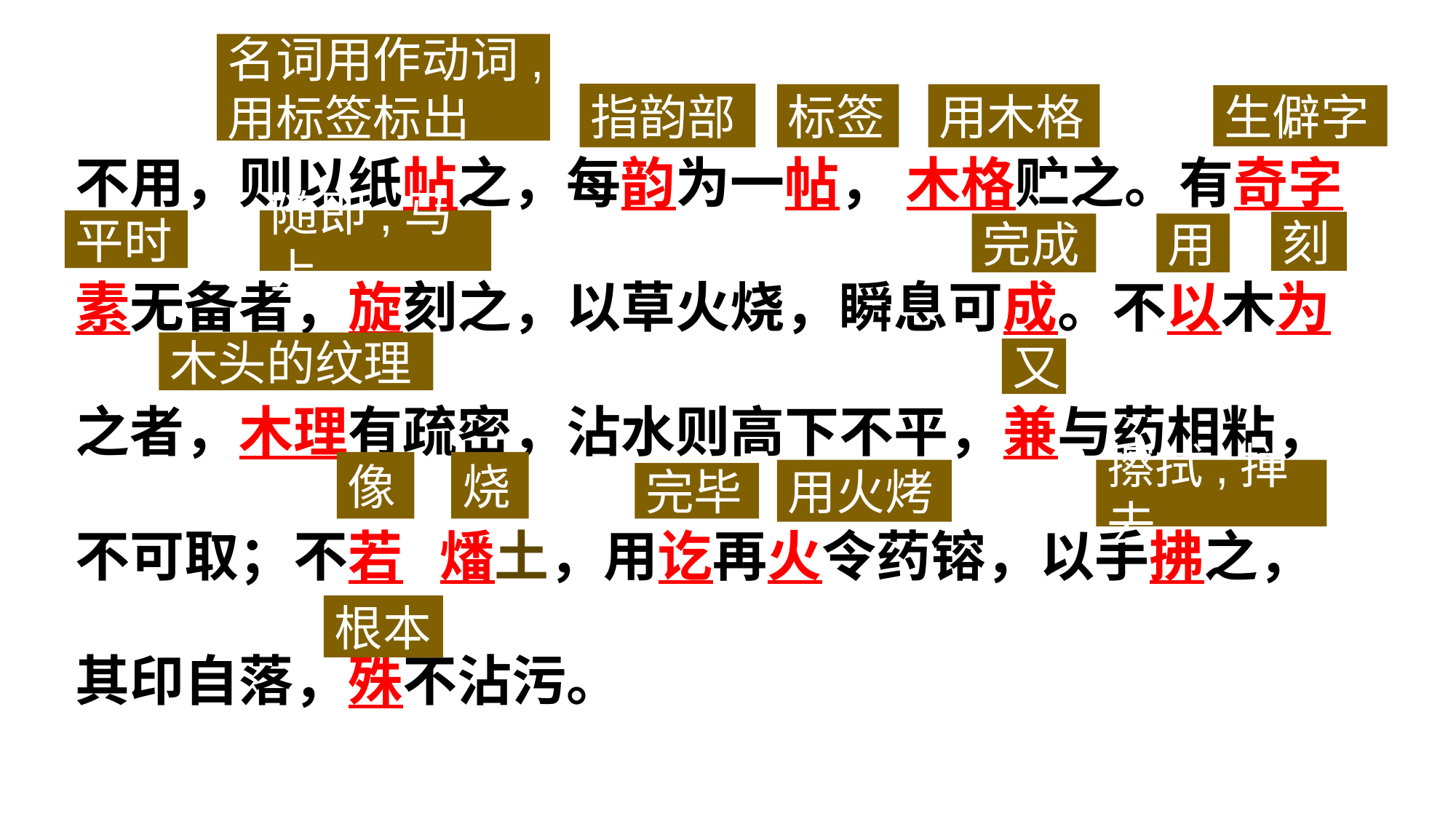

名词用作动词,用标签标出
不用，则以纸帖之，每韵为一帖， 木格贮之。有奇字素无备者，旋刻之，以草火烧，瞬息可成。不以木为之者，木理有疏密，沾水则高下不平，兼与药相粘，不可取；不若   燔土，用讫再火令药镕，以手拂之，其印自落，殊不沾污。
指韵部
标签
用木格
生僻字
平时
随即,马上
刻
完成
用
木头的纹理
又
像
烧
用火烤
擦拭,掸去
完毕
根本